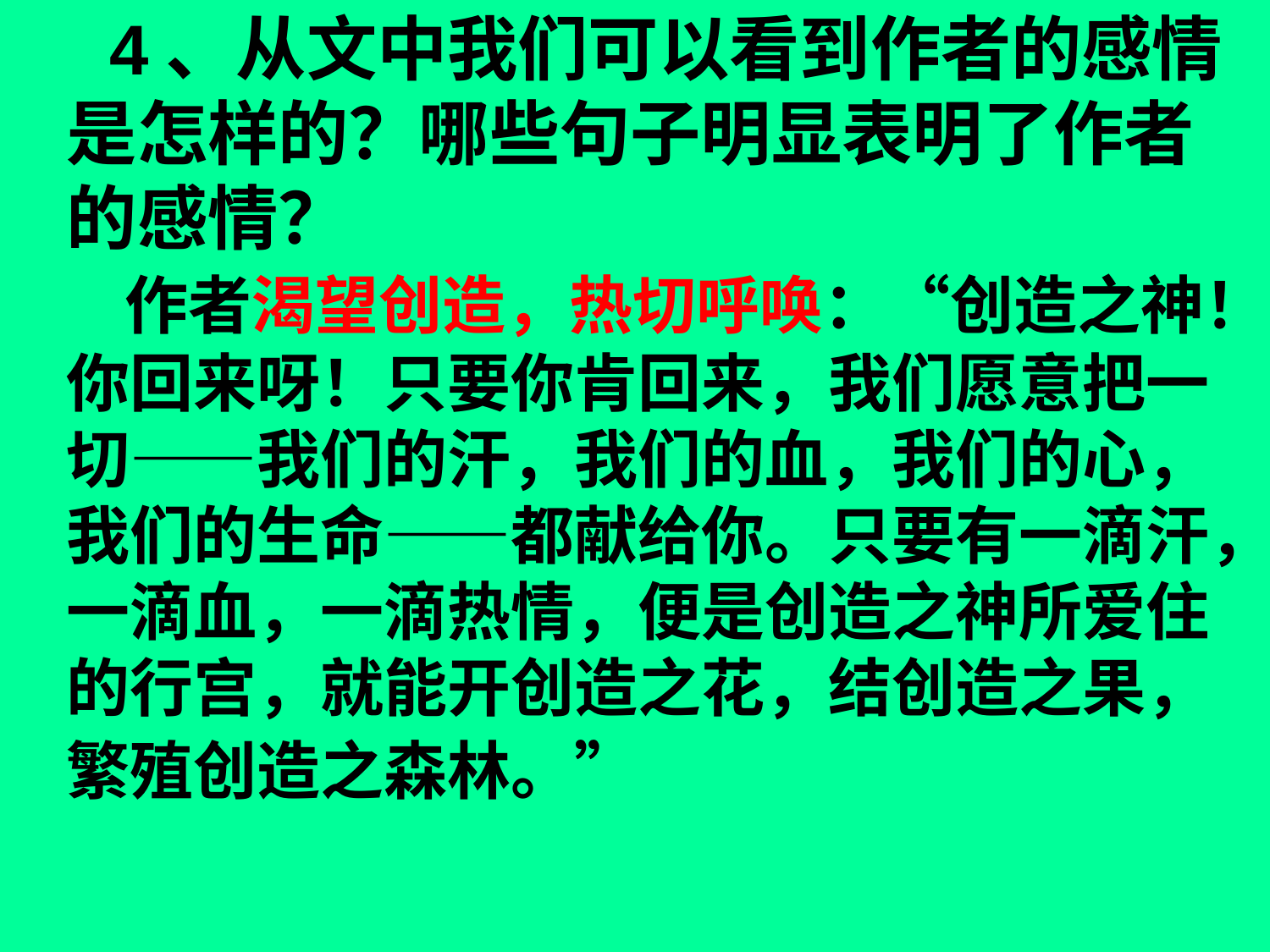

4、从文中我们可以看到作者的感情是怎样的？哪些句子明显表明了作者的感情？
      作者渴望创造，热切呼唤：“创造之神！你回来呀！只要你肯回来，我们愿意把一切——我们的汗，我们的血，我们的心，我们的生命——都献给你。只要有一滴汗，一滴血，一滴热情，便是创造之神所爱住的行宫，就能开创造之花，结创造之果，繁殖创造之森林。”